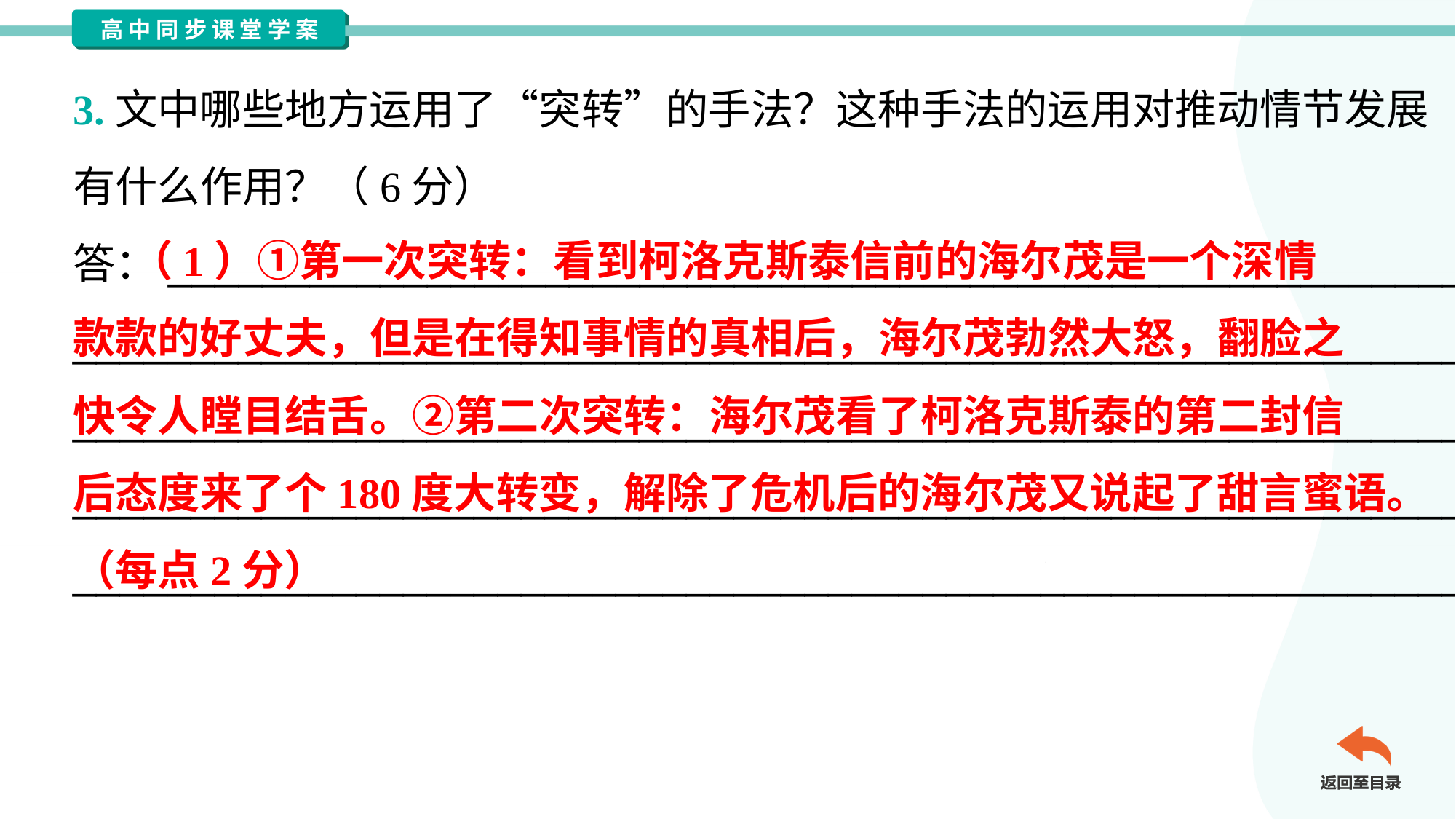

3.文中哪些地方运用了“突转”的手法？这种手法的运用对推动情节发展
有什么作用？（6分）
答：_________________________________________________________
_____________________________________________________________
_____________________________________________________________
_____________________________________________________________
_____________________________________________________________
     （1）①第一次突转：看到柯洛克斯泰信前的海尔茂是一个深情
款款的好丈夫，但是在得知事情的真相后，海尔茂勃然大怒，翻脸之
快令人瞠目结舌。②第二次突转：海尔茂看了柯洛克斯泰的第二封信
后态度来了个180度大转变，解除了危机后的海尔茂又说起了甜言蜜语。
（每点2分）